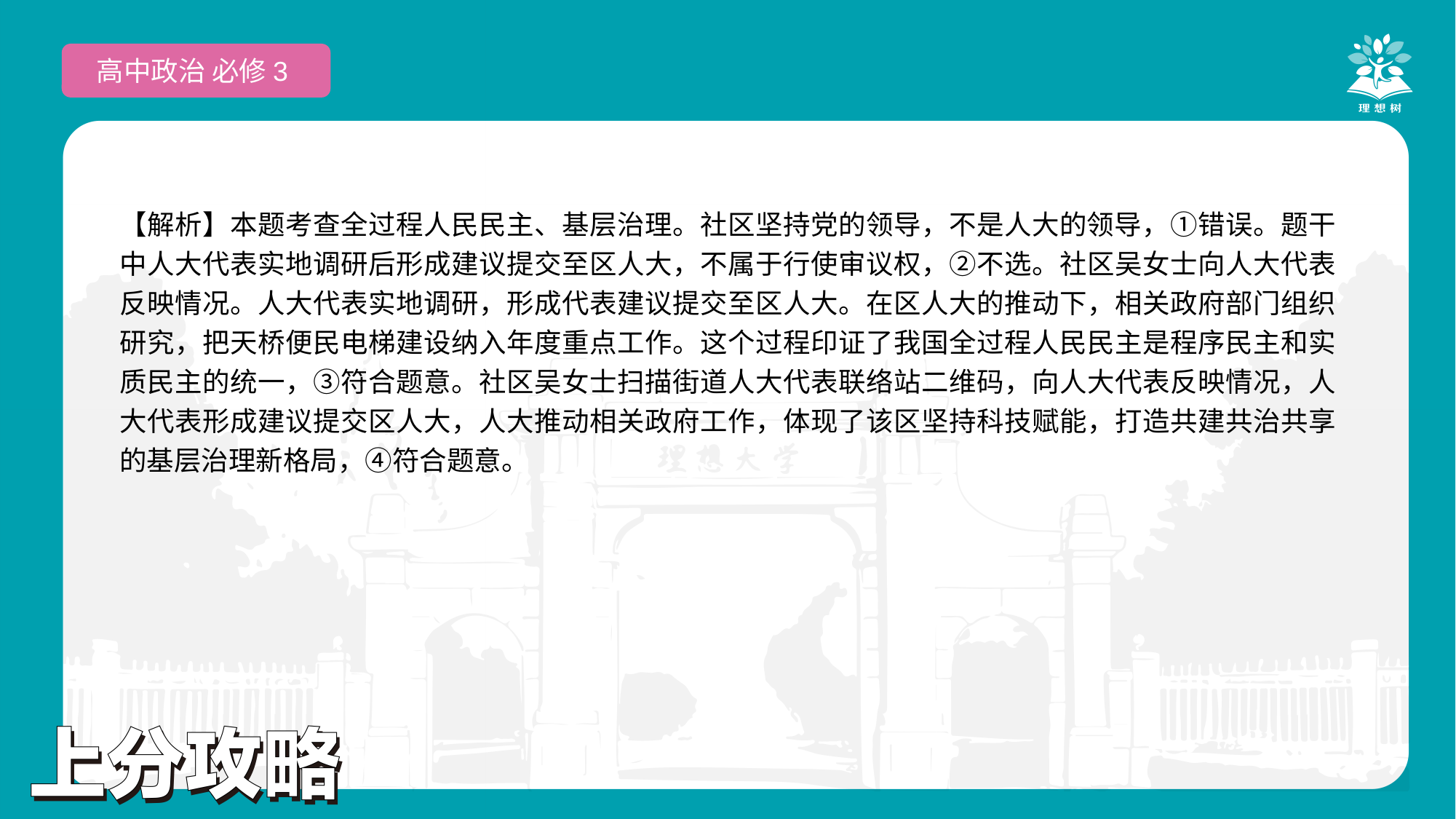

高中政治 必修3
【解析】本题考查全过程人民民主、基层治理。社区坚持党的领导，不是人大的领导，①错误。题干中人大代表实地调研后形成建议提交至区人大，不属于行使审议权，②不选。社区吴女士向人大代表反映情况。人大代表实地调研，形成代表建议提交至区人大。在区人大的推动下，相关政府部门组织研究，把天桥便民电梯建设纳入年度重点工作。这个过程印证了我国全过程人民民主是程序民主和实质民主的统一，③符合题意。社区吴女士扫描街道人大代表联络站二维码，向人大代表反映情况，人大代表形成建议提交区人大，人大推动相关政府工作，体现了该区坚持科技赋能，打造共建共治共享的基层治理新格局，④符合题意。